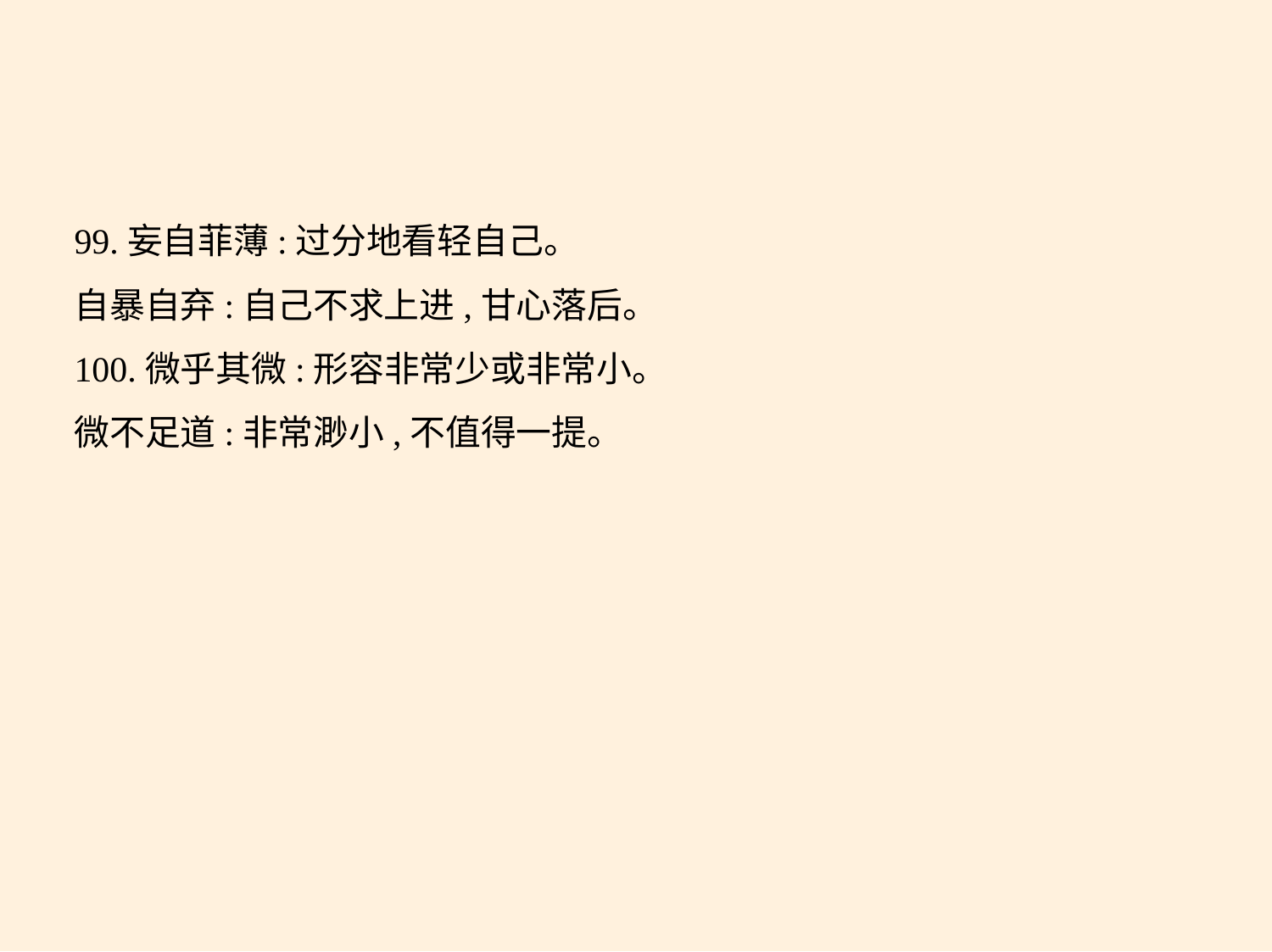

99.妄自菲薄:过分地看轻自己。
自暴自弃:自己不求上进,甘心落后。
100.微乎其微:形容非常少或非常小。
微不足道:非常渺小,不值得一提。